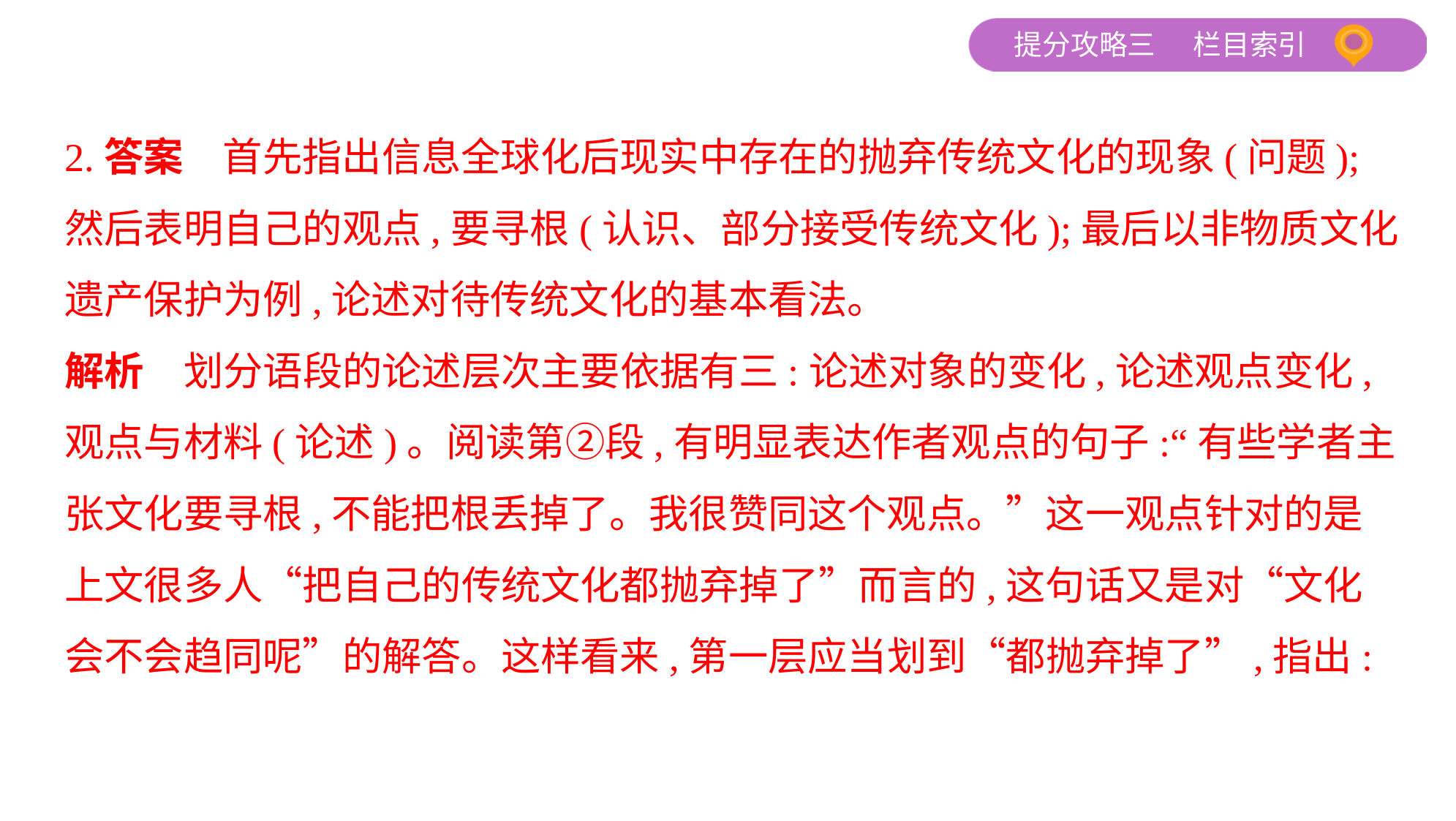

2.答案　首先指出信息全球化后现实中存在的抛弃传统文化的现象(问题);
然后表明自己的观点,要寻根(认识、部分接受传统文化);最后以非物质文化
遗产保护为例,论述对待传统文化的基本看法。
解析　划分语段的论述层次主要依据有三:论述对象的变化,论述观点变化,
观点与材料(论述)。阅读第②段,有明显表达作者观点的句子:“有些学者主
张文化要寻根,不能把根丢掉了。我很赞同这个观点。”这一观点针对的是
上文很多人“把自己的传统文化都抛弃掉了”而言的,这句话又是对“文化
会不会趋同呢”的解答。这样看来,第一层应当划到“都抛弃掉了”,指出: